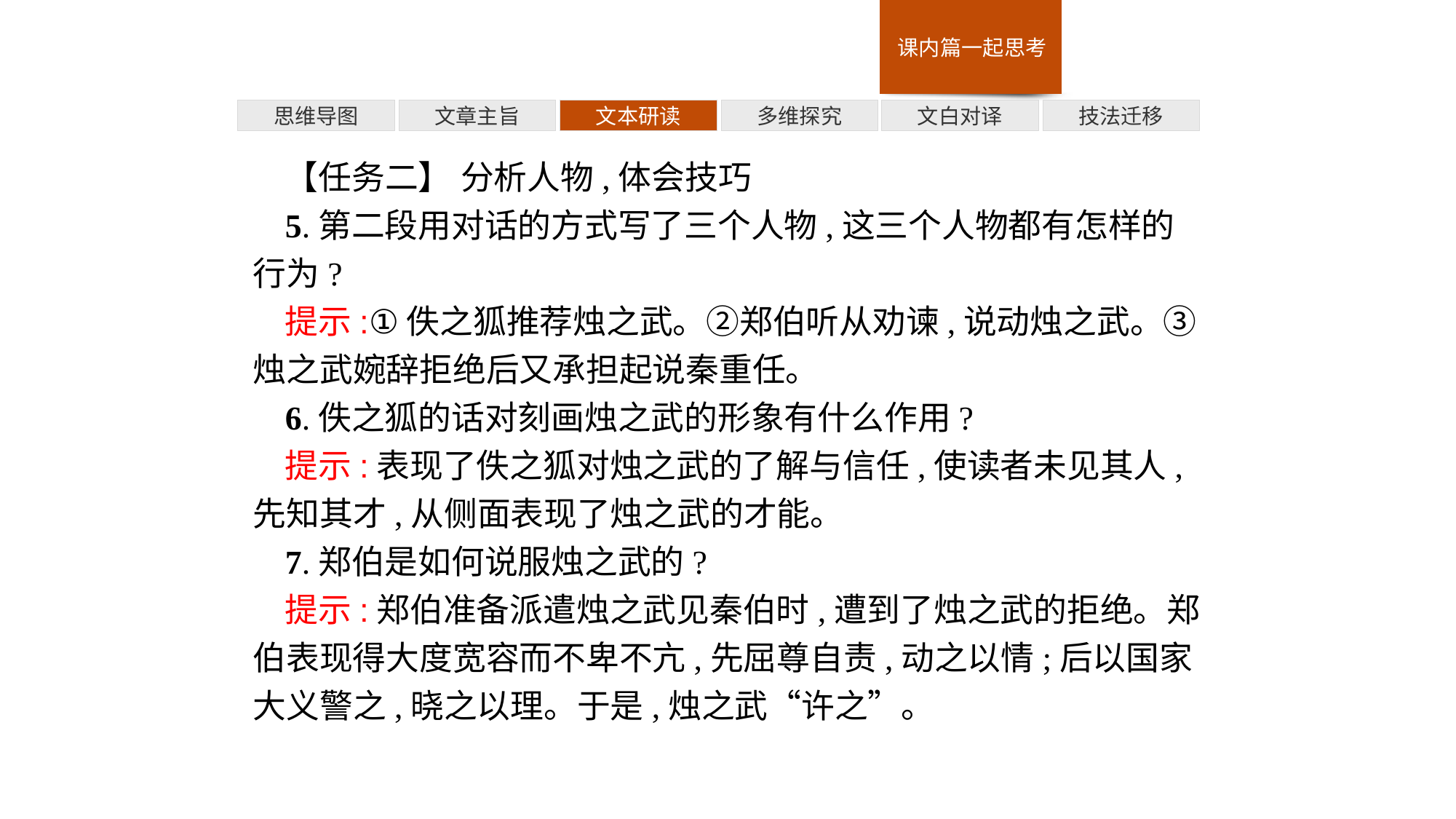

多维探究
技法迁移
思维导图
文章主旨
文本研读
文白对译
【任务二】 分析人物,体会技巧
5.第二段用对话的方式写了三个人物,这三个人物都有怎样的行为?
提示:①佚之狐推荐烛之武。②郑伯听从劝谏,说动烛之武。③烛之武婉辞拒绝后又承担起说秦重任。
6.佚之狐的话对刻画烛之武的形象有什么作用?
提示:表现了佚之狐对烛之武的了解与信任,使读者未见其人,先知其才,从侧面表现了烛之武的才能。
7.郑伯是如何说服烛之武的?
提示:郑伯准备派遣烛之武见秦伯时,遭到了烛之武的拒绝。郑伯表现得大度宽容而不卑不亢,先屈尊自责,动之以情;后以国家大义警之,晓之以理。于是,烛之武“许之”。